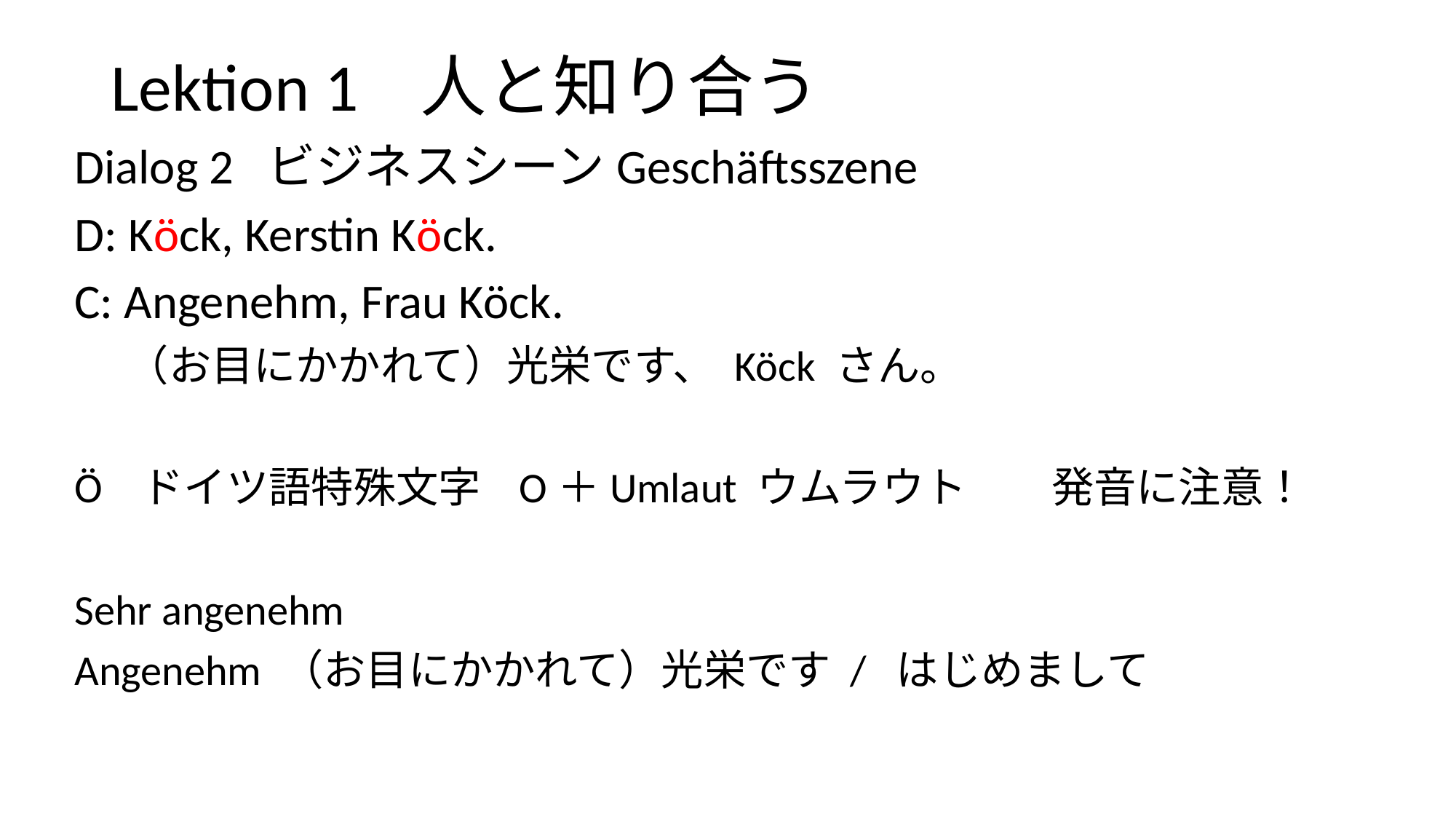

# Lektion 1   人と知り合う
Dialog 2  ビジネスシーンGeschäftsszene
D: Köck, Kerstin Köck.
C: Angenehm, Frau Köck.
　 （お目にかかれて）光栄です、 Köck さん。

Ö   ドイツ語特殊文字   O＋Umlaut ウムラウト　　発音に注意！

Sehr angenehm
Angenehm （お目にかかれて）光栄です /  はじめまして